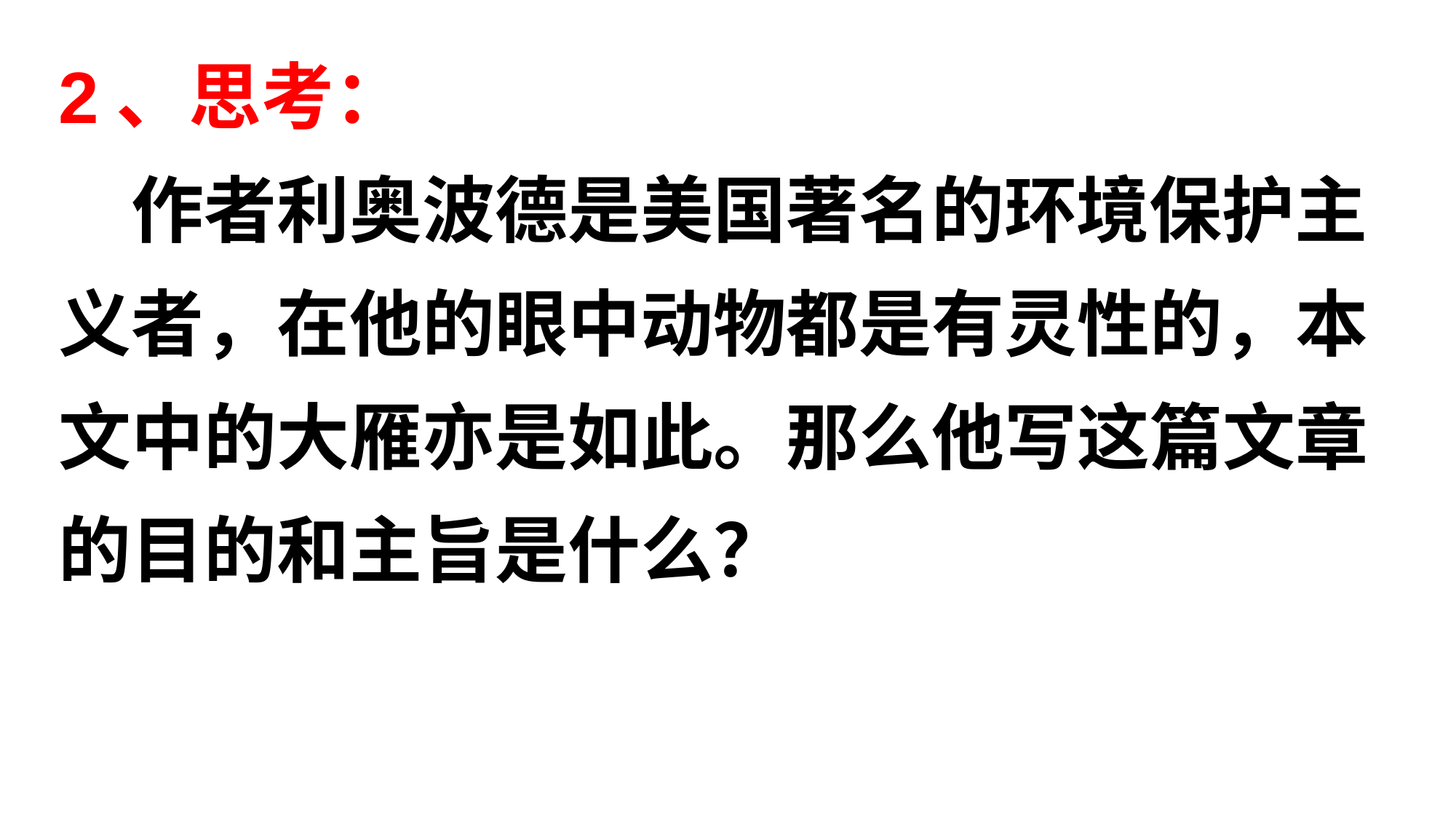

2、思考：
    作者利奥波德是美国著名的环境保护主义者，在他的眼中动物都是有灵性的，本文中的大雁亦是如此。那么他写这篇文章的目的和主旨是什么？